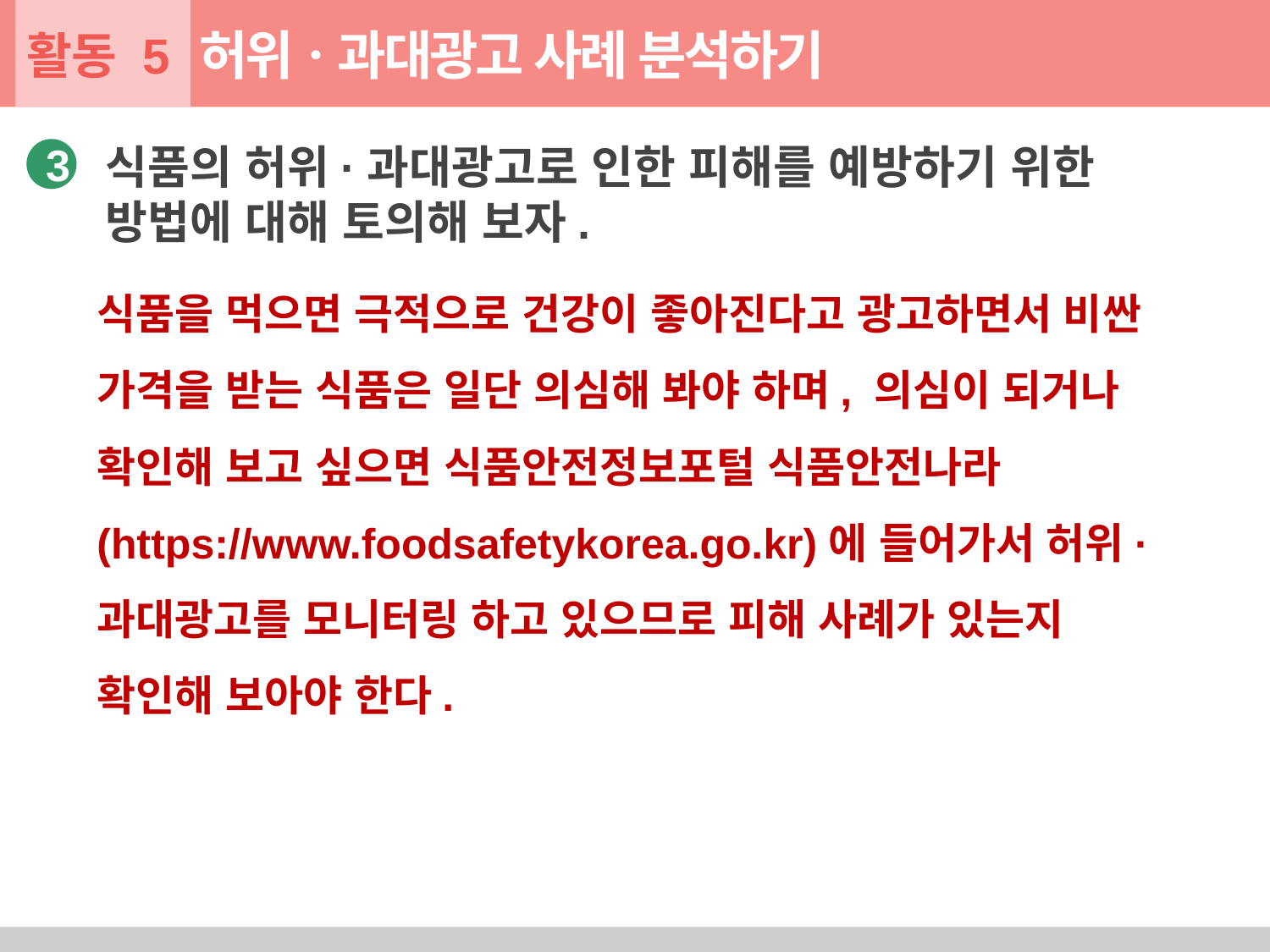

활동 5
허위ㆍ과대광고 사례 분석하기
식품의 허위·과대광고로 인한 피해를 예방하기 위한 방법에 대해 토의해 보자.
3
식품을 먹으면 극적으로 건강이 좋아진다고 광고하면서 비싼 가격을 받는 식품은 일단 의심해 봐야 하며, 의심이 되거나 확인해 보고 싶으면 식품안전정보포털 식품안전나라(https://www.foodsafetykorea.go.kr)에 들어가서 허위·과대광고를 모니터링 하고 있으므로 피해 사례가 있는지 확인해 보아야 한다.